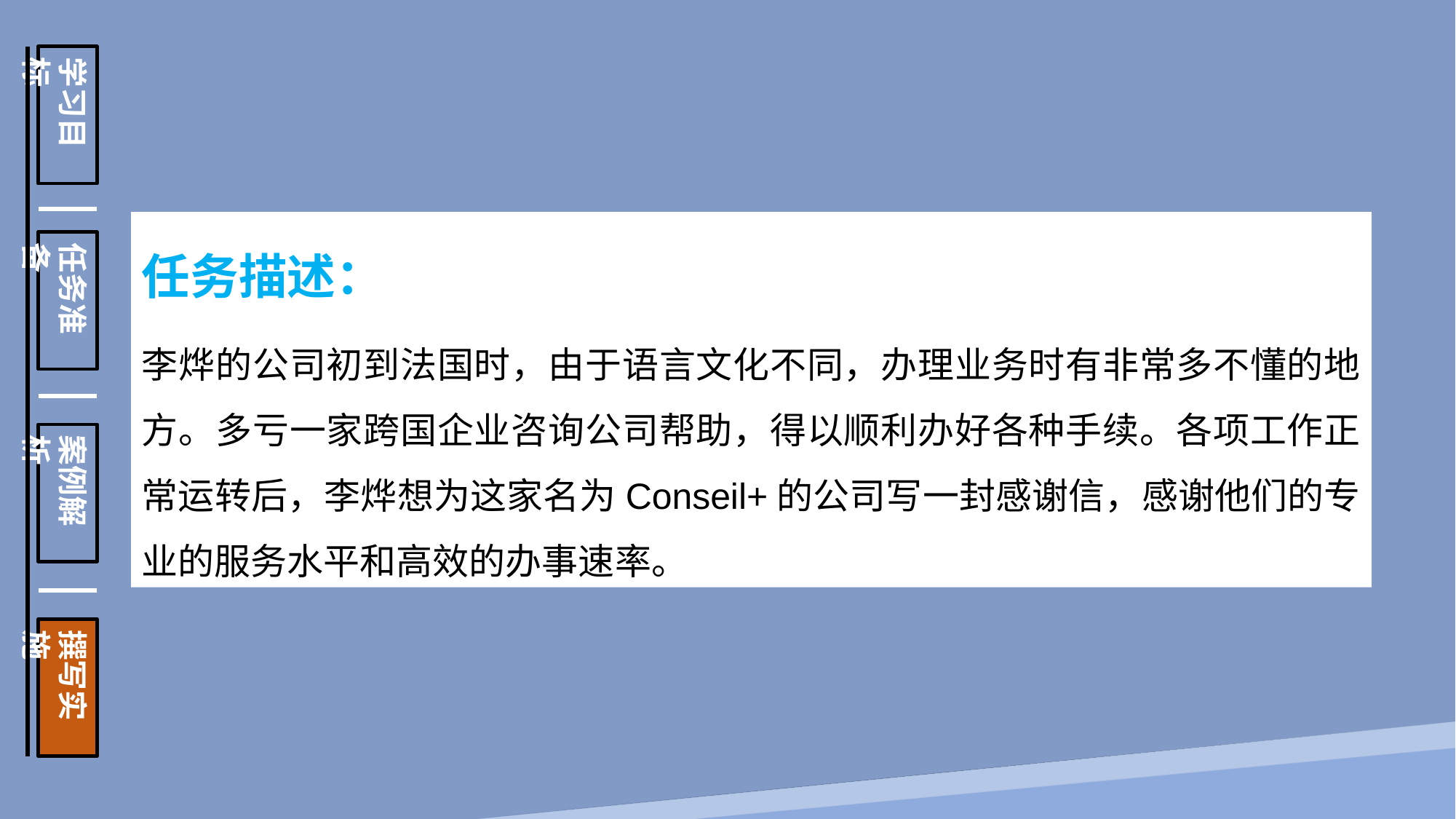

学习目标
任务准备
案例解析
撰写实施
任务描述：
李烨的公司初到法国时，由于语言文化不同，办理业务时有非常多不懂的地方。多亏一家跨国企业咨询公司帮助，得以顺利办好各种手续。各项工作正常运转后，李烨想为这家名为Conseil+的公司写一封感谢信，感谢他们的专业的服务水平和高效的办事速率。